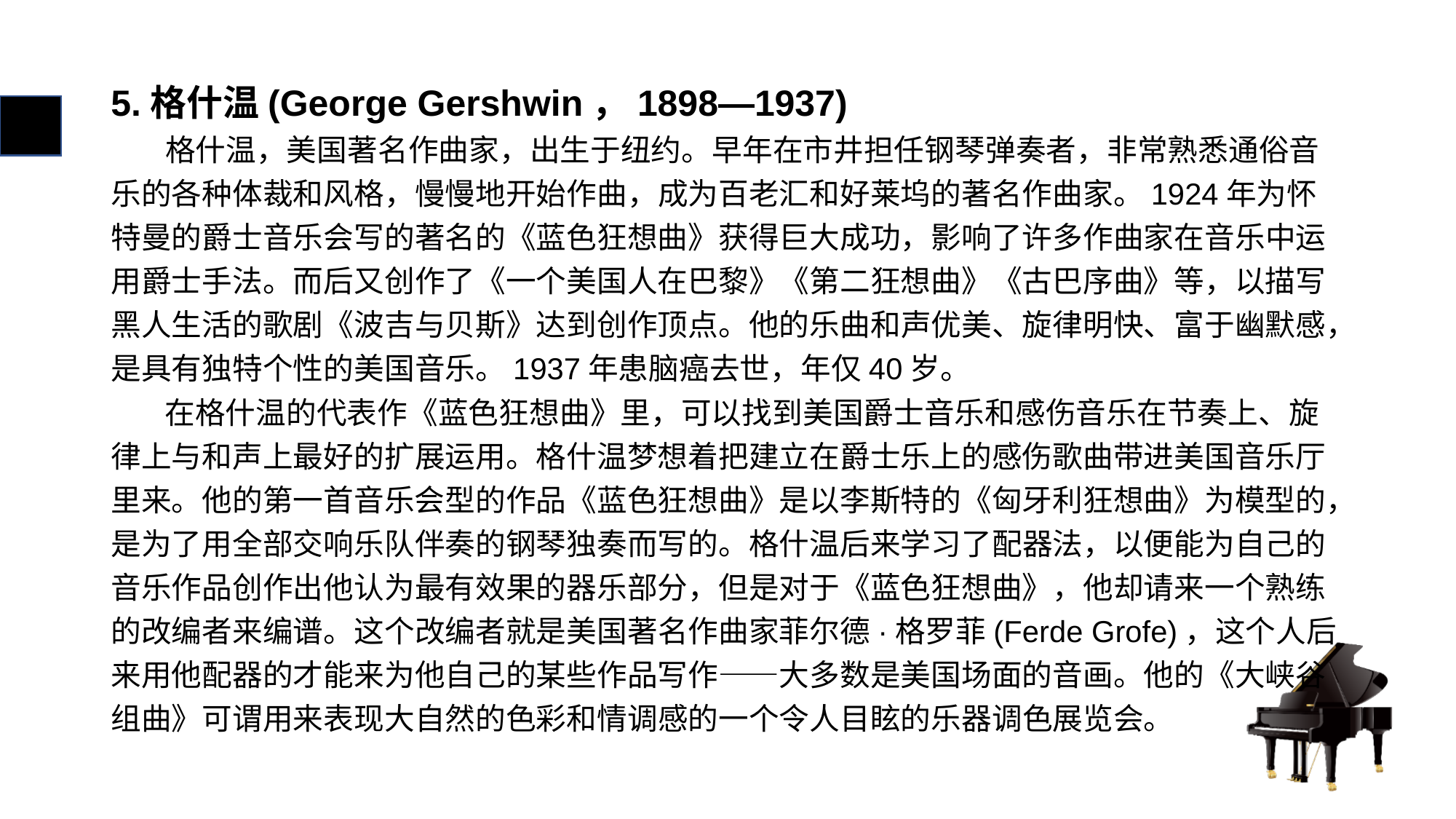

# 5.格什温(George Gershwin，1898—1937)
       格什温，美国著名作曲家，出生于纽约。早年在市井担任钢琴弹奏者，非常熟悉通俗音乐的各种体裁和风格，慢慢地开始作曲，成为百老汇和好莱坞的著名作曲家。1924年为怀特曼的爵士音乐会写的著名的《蓝色狂想曲》获得巨大成功，影响了许多作曲家在音乐中运用爵士手法。而后又创作了《一个美国人在巴黎》《第二狂想曲》《古巴序曲》等，以描写黑人生活的歌剧《波吉与贝斯》达到创作顶点。他的乐曲和声优美、旋律明快、富于幽默感，是具有独特个性的美国音乐。1937年患脑癌去世，年仅40岁。
        在格什温的代表作《蓝色狂想曲》里，可以找到美国爵士音乐和感伤音乐在节奏上、旋律上与和声上最好的扩展运用。格什温梦想着把建立在爵士乐上的感伤歌曲带进美国音乐厅里来。他的第一首音乐会型的作品《蓝色狂想曲》是以李斯特的《匈牙利狂想曲》为模型的，是为了用全部交响乐队伴奏的钢琴独奏而写的。格什温后来学习了配器法，以便能为自己的音乐作品创作出他认为最有效果的器乐部分，但是对于《蓝色狂想曲》，他却请来一个熟练的改编者来编谱。这个改编者就是美国著名作曲家菲尔德·格罗菲(Ferde Grofe)，这个人后来用他配器的才能来为他自己的某些作品写作——大多数是美国场面的音画。他的《大峡谷组曲》可谓用来表现大自然的色彩和情调感的一个令人目眩的乐器调色展览会。